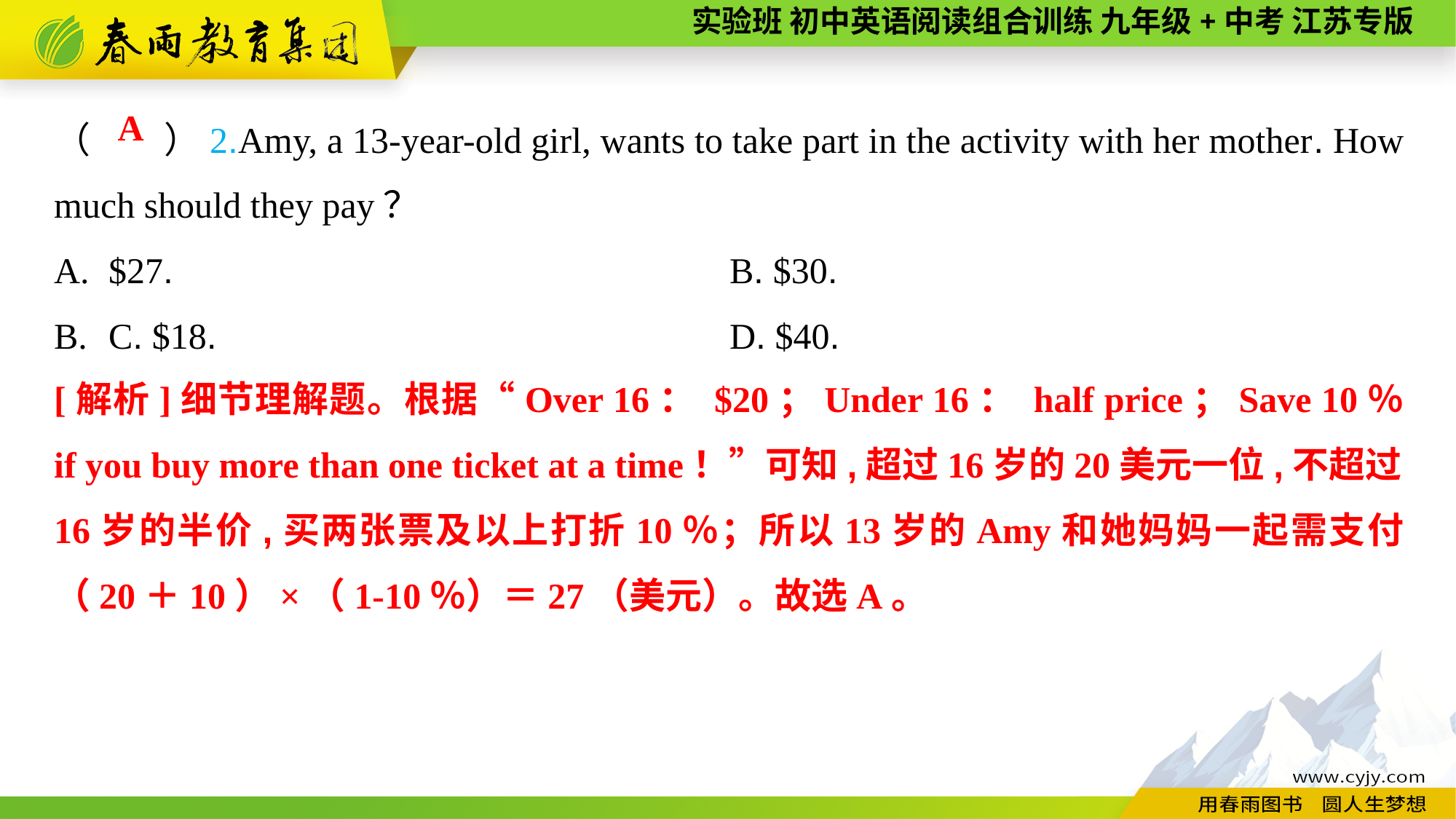

（　　）2.Amy, a 13-year-old girl, wants to take part in the activity with her mother. How much should they pay？
$27.	B. $30.
C. $18.	D. $40.
A
[解析]细节理解题。根据“Over 16： $20；Under 16： half price；Save 10％ if you buy more than one ticket at a time！”可知,超过16岁的20美元一位,不超过16岁的半价,买两张票及以上打折10％；所以13岁的Amy和她妈妈一起需支付（20＋10）×（1-10％）＝27（美元）。故选A。